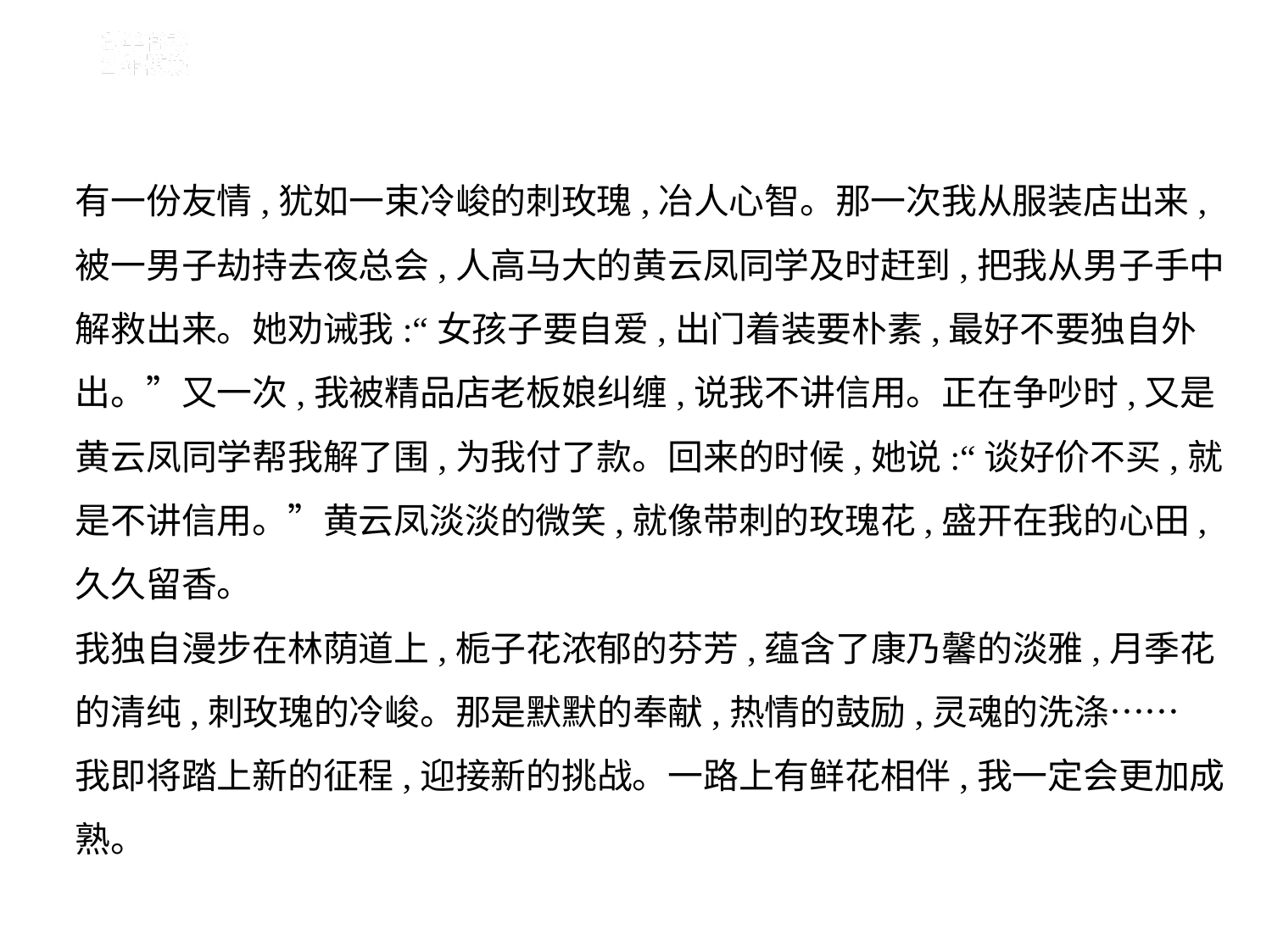

有一份友情,犹如一束冷峻的刺玫瑰,冶人心智。那一次我从服装店出来,
被一男子劫持去夜总会,人高马大的黄云凤同学及时赶到,把我从男子手中
解救出来。她劝诫我:“女孩子要自爱,出门着装要朴素,最好不要独自外
出。”又一次,我被精品店老板娘纠缠,说我不讲信用。正在争吵时,又是
黄云凤同学帮我解了围,为我付了款。回来的时候,她说:“谈好价不买,就
是不讲信用。”黄云凤淡淡的微笑,就像带刺的玫瑰花,盛开在我的心田,
久久留香。
我独自漫步在林荫道上,栀子花浓郁的芬芳,蕴含了康乃馨的淡雅,月季花
的清纯,刺玫瑰的冷峻。那是默默的奉献,热情的鼓励,灵魂的洗涤……
我即将踏上新的征程,迎接新的挑战。一路上有鲜花相伴,我一定会更加成
熟。